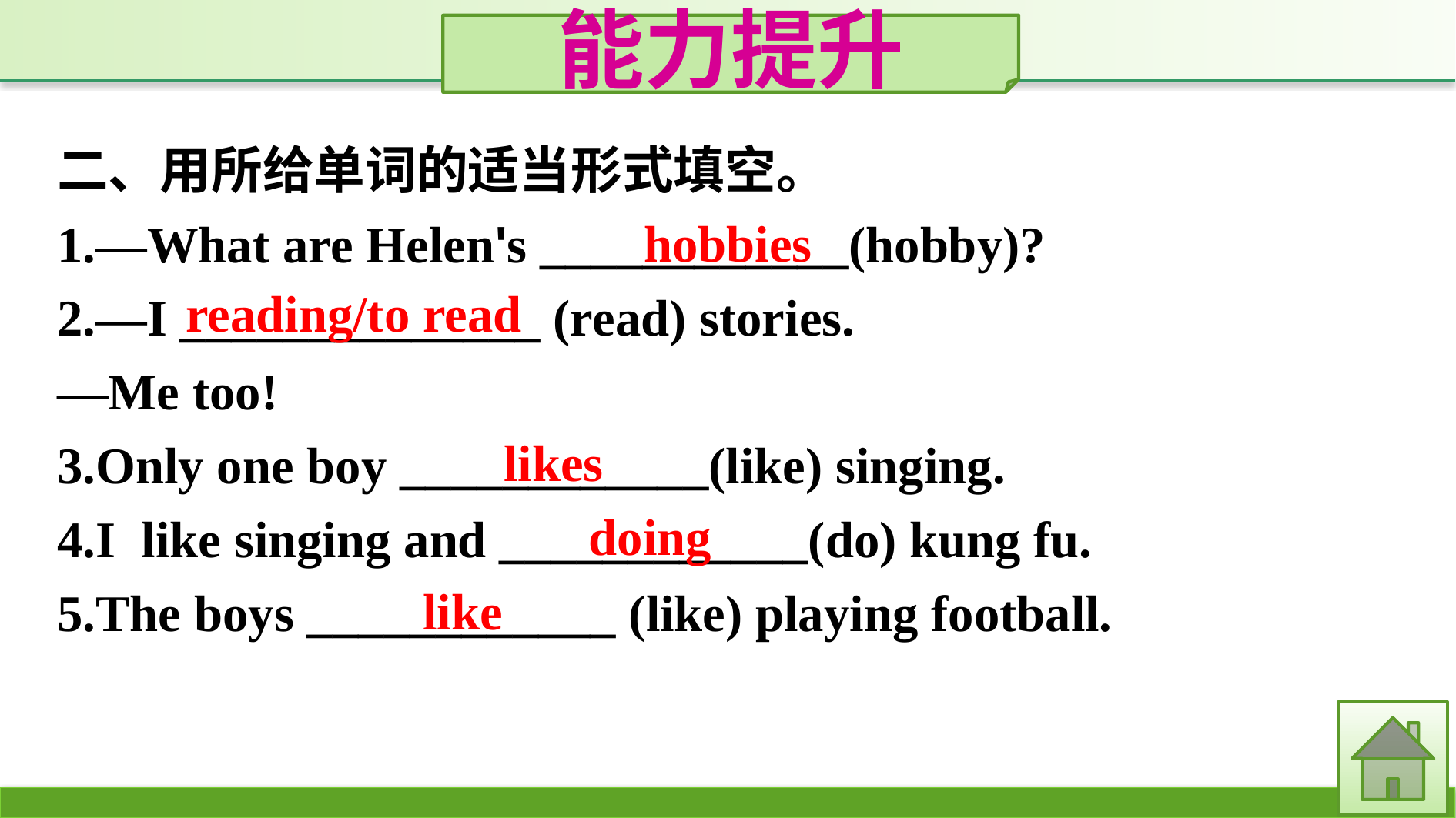

能力提升
二、用所给单词的适当形式填空。
1.—What are Helen's ____________(hobby)?
2.—I ______________ (read) stories.
—Me too!
3.Only one boy ____________(like) singing.
4.I  like singing and ____________(do) kung fu.
5.The boys ____________ (like) playing football.
hobbies
reading/to read
likes
doing
like